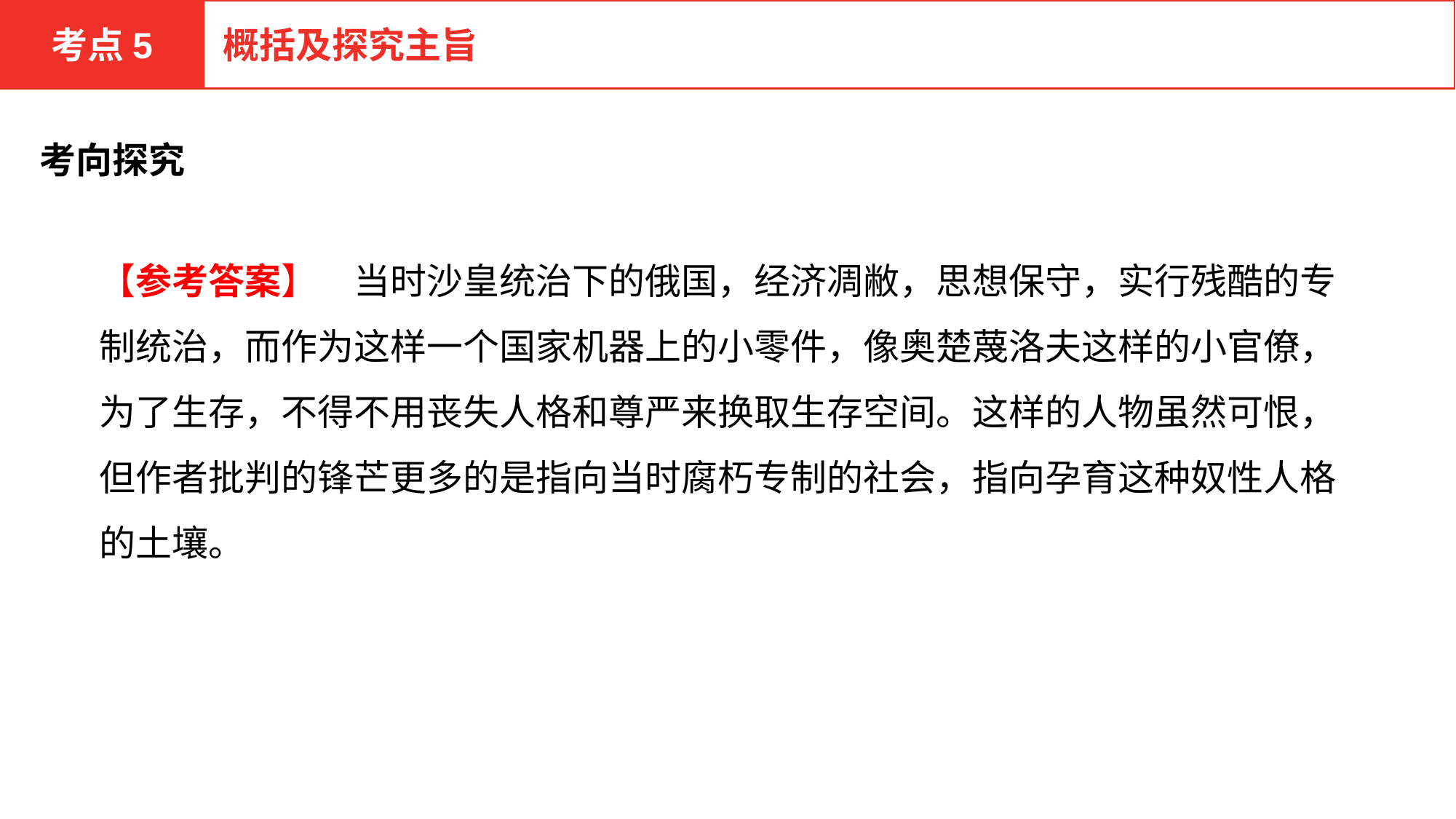

考点5
概括及探究主旨
考向探究

【参考答案】　当时沙皇统治下的俄国，经济凋敝，思想保守，实行残酷的专制统治，而作为这样一个国家机器上的小零件，像奥楚蔑洛夫这样的小官僚，为了生存，不得不用丧失人格和尊严来换取生存空间。这样的人物虽然可恨，但作者批判的锋芒更多的是指向当时腐朽专制的社会，指向孕育这种奴性人格的土壤。